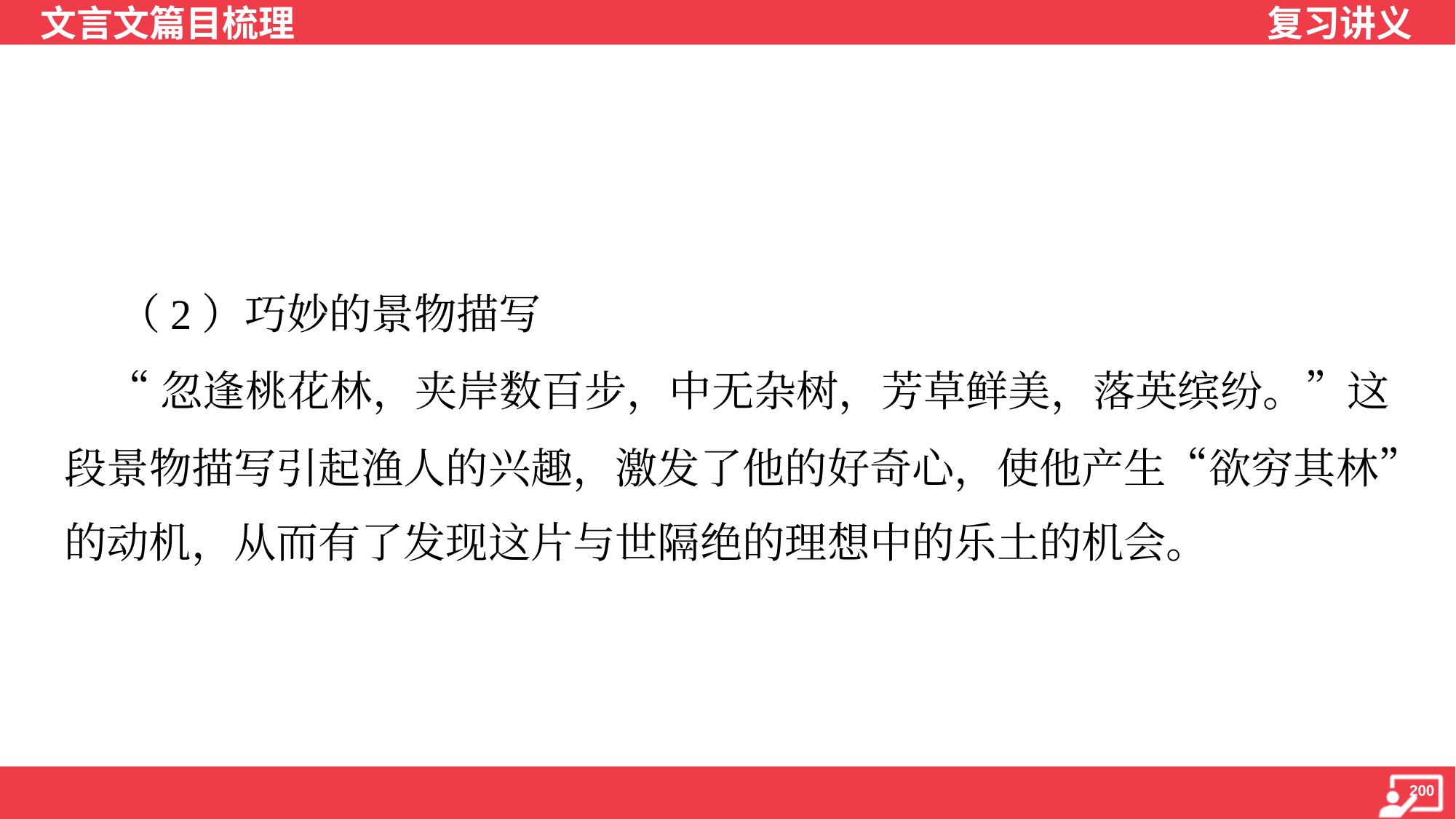

（2）巧妙的景物描写
    “忽逢桃花林，夹岸数百步，中无杂树，芳草鲜美，落英缤纷。”这
段景物描写引起渔人的兴趣，激发了他的好奇心，使他产生“欲穷其林”
的动机，从而有了发现这片与世隔绝的理想中的乐土的机会。